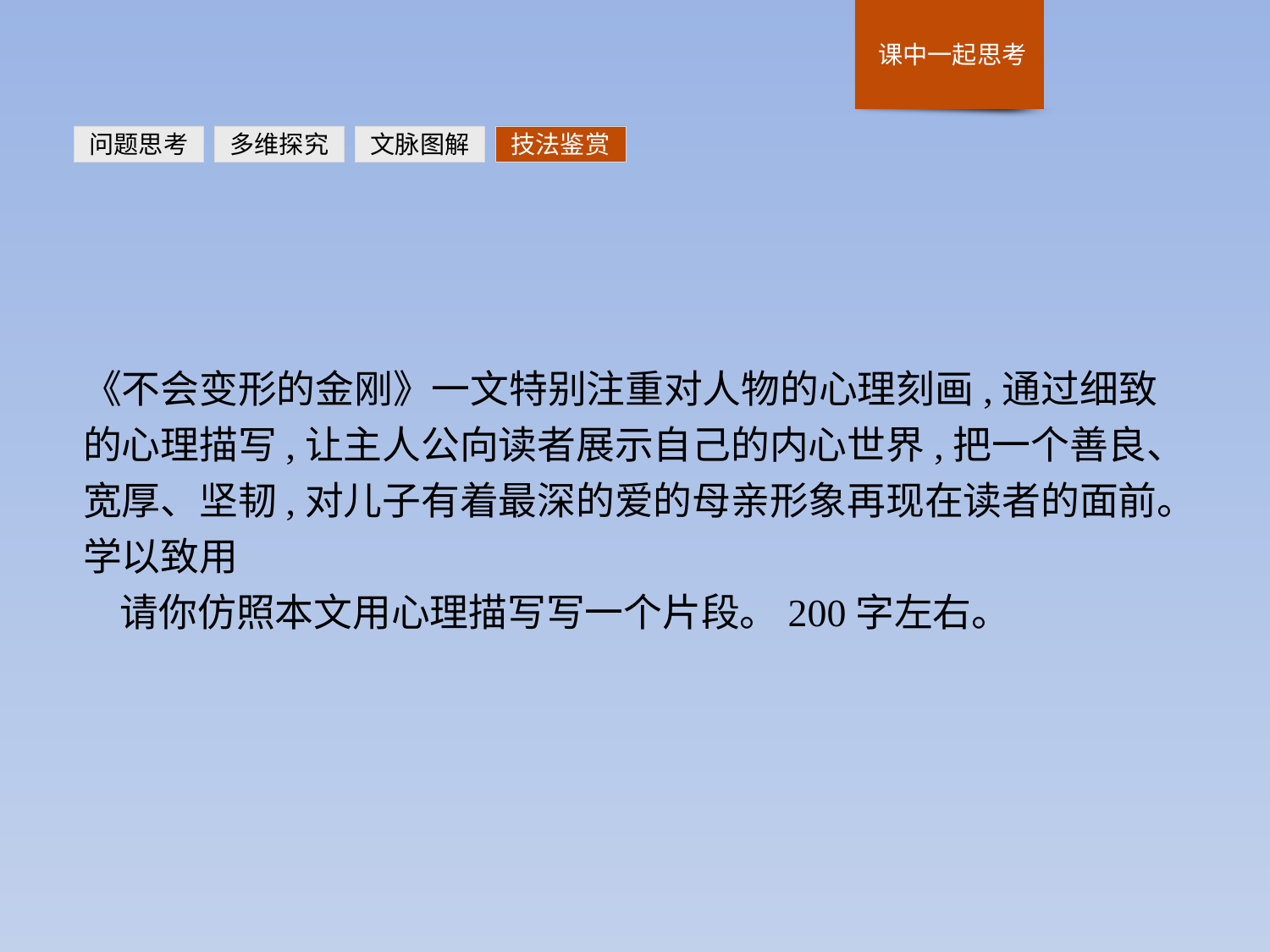

问题思考
多维探究
文脉图解
技法鉴赏
《不会变形的金刚》一文特别注重对人物的心理刻画,通过细致的心理描写,让主人公向读者展示自己的内心世界,把一个善良、宽厚、坚韧,对儿子有着最深的爱的母亲形象再现在读者的面前。
学以致用
请你仿照本文用心理描写写一个片段。200字左右。